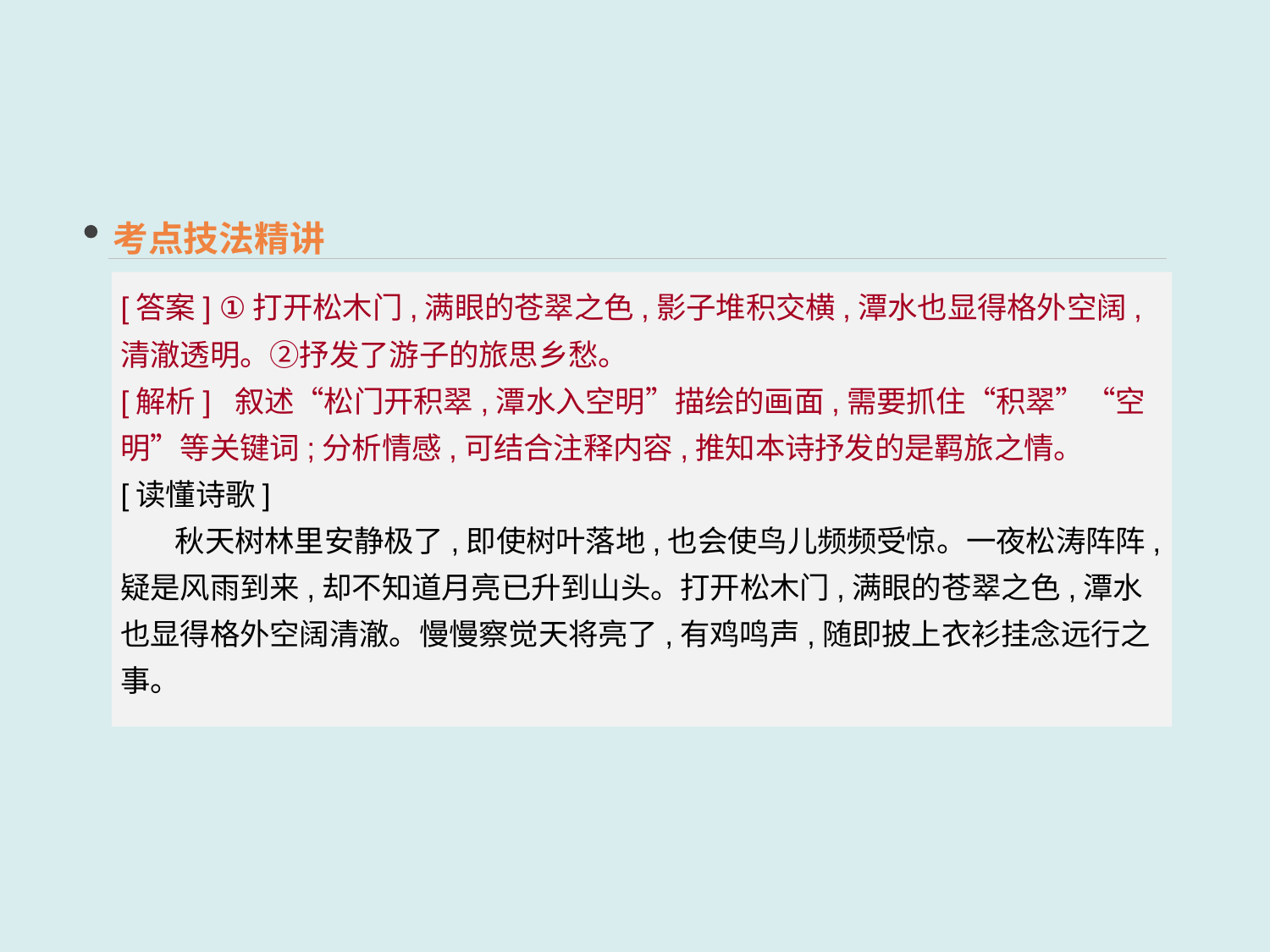

考点技法精讲

[答案] ①打开松木门,满眼的苍翠之色,影子堆积交横,潭水也显得格外空阔,清澈透明。②抒发了游子的旅思乡愁。
[解析]  叙述“松门开积翠,潭水入空明”描绘的画面,需要抓住“积翠”“空明”等关键词;分析情感,可结合注释内容,推知本诗抒发的是羁旅之情。
[读懂诗歌]
       秋天树林里安静极了,即使树叶落地,也会使鸟儿频频受惊。一夜松涛阵阵,疑是风雨到来,却不知道月亮已升到山头。打开松木门,满眼的苍翠之色,潭水也显得格外空阔清澈。慢慢察觉天将亮了,有鸡鸣声,随即披上衣衫挂念远行之事。